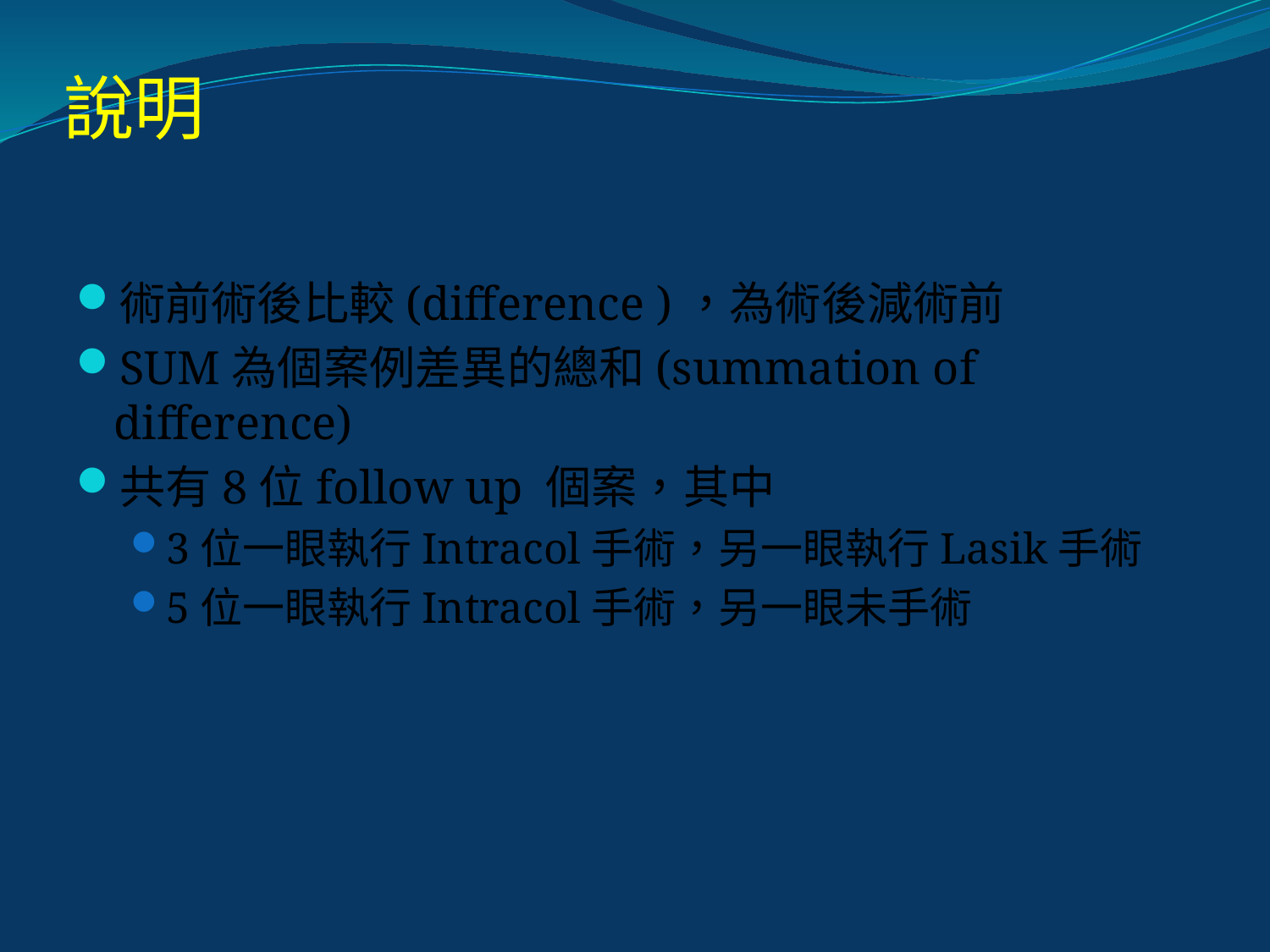

# 說明
術前術後比較(difference )，為術後減術前
SUM為個案例差異的總和(summation of difference)
共有8位follow up 個案，其中
3位一眼執行Intracol手術，另一眼執行Lasik手術
5位一眼執行Intracol手術，另一眼未手術